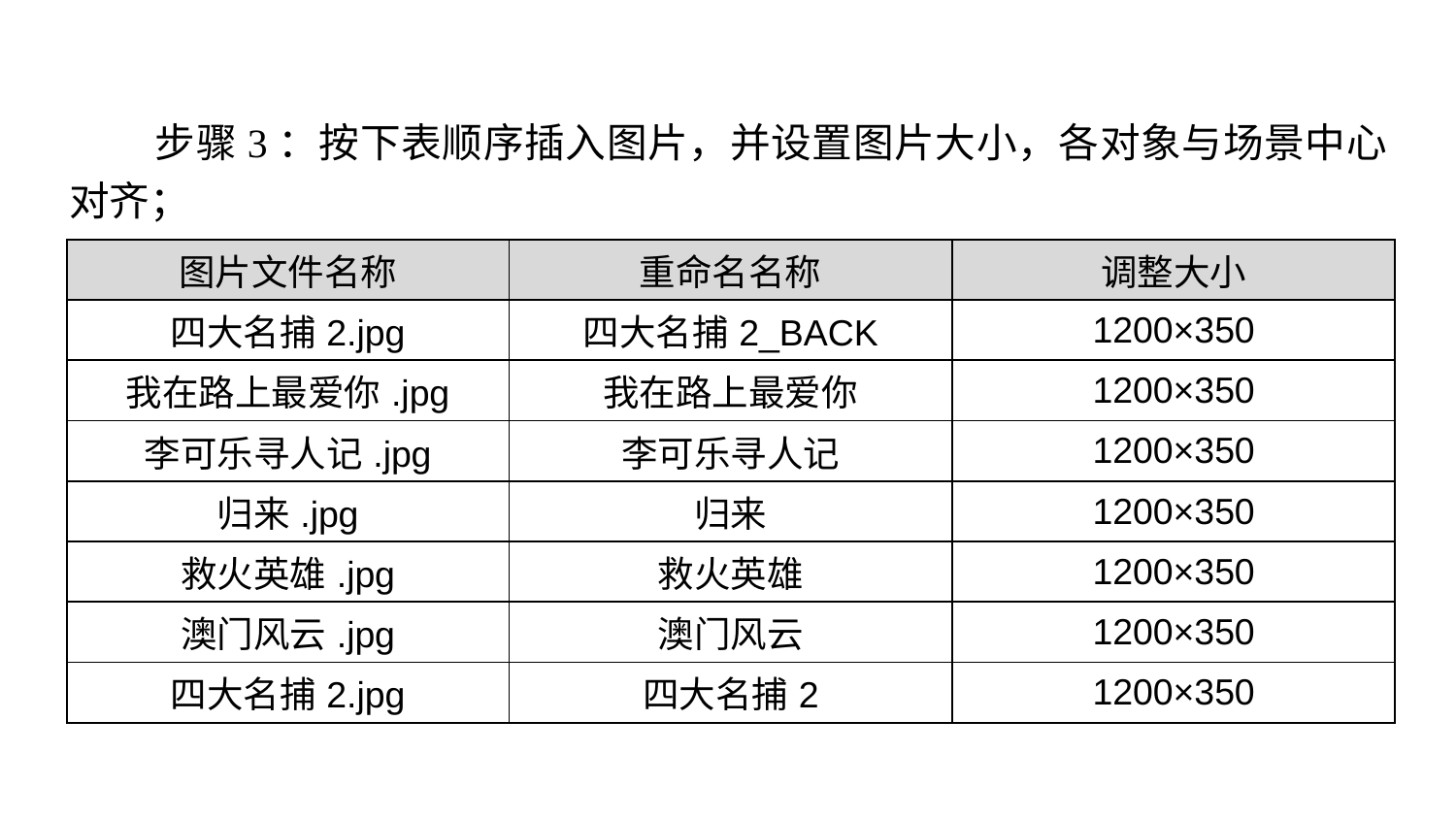

步骤3：按下表顺序插入图片，并设置图片大小，各对象与场景中心对齐；
| 图片文件名称 | 重命名名称 | 调整大小 |
| --- | --- | --- |
| 四大名捕2.jpg | 四大名捕2\_BACK | 1200×350 |
| 我在路上最爱你.jpg | 我在路上最爱你 | 1200×350 |
| 李可乐寻人记.jpg | 李可乐寻人记 | 1200×350 |
| 归来.jpg | 归来 | 1200×350 |
| 救火英雄.jpg | 救火英雄 | 1200×350 |
| 澳门风云.jpg | 澳门风云 | 1200×350 |
| 四大名捕2.jpg | 四大名捕2 | 1200×350 |